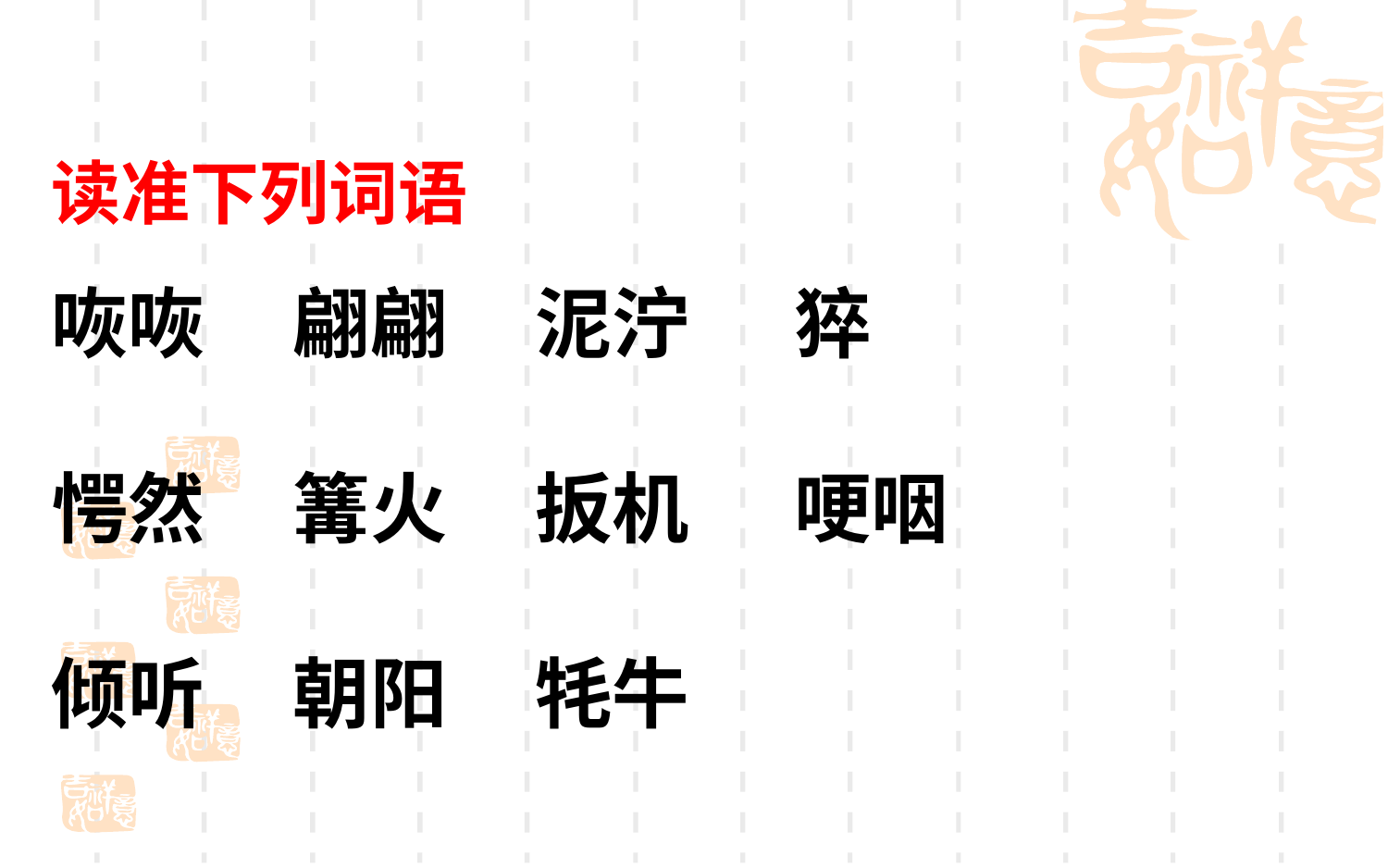

读准下列词语

咴咴     翩翩     泥泞      猝

愕然     篝火     扳机      哽咽

倾听     朝阳     牦牛